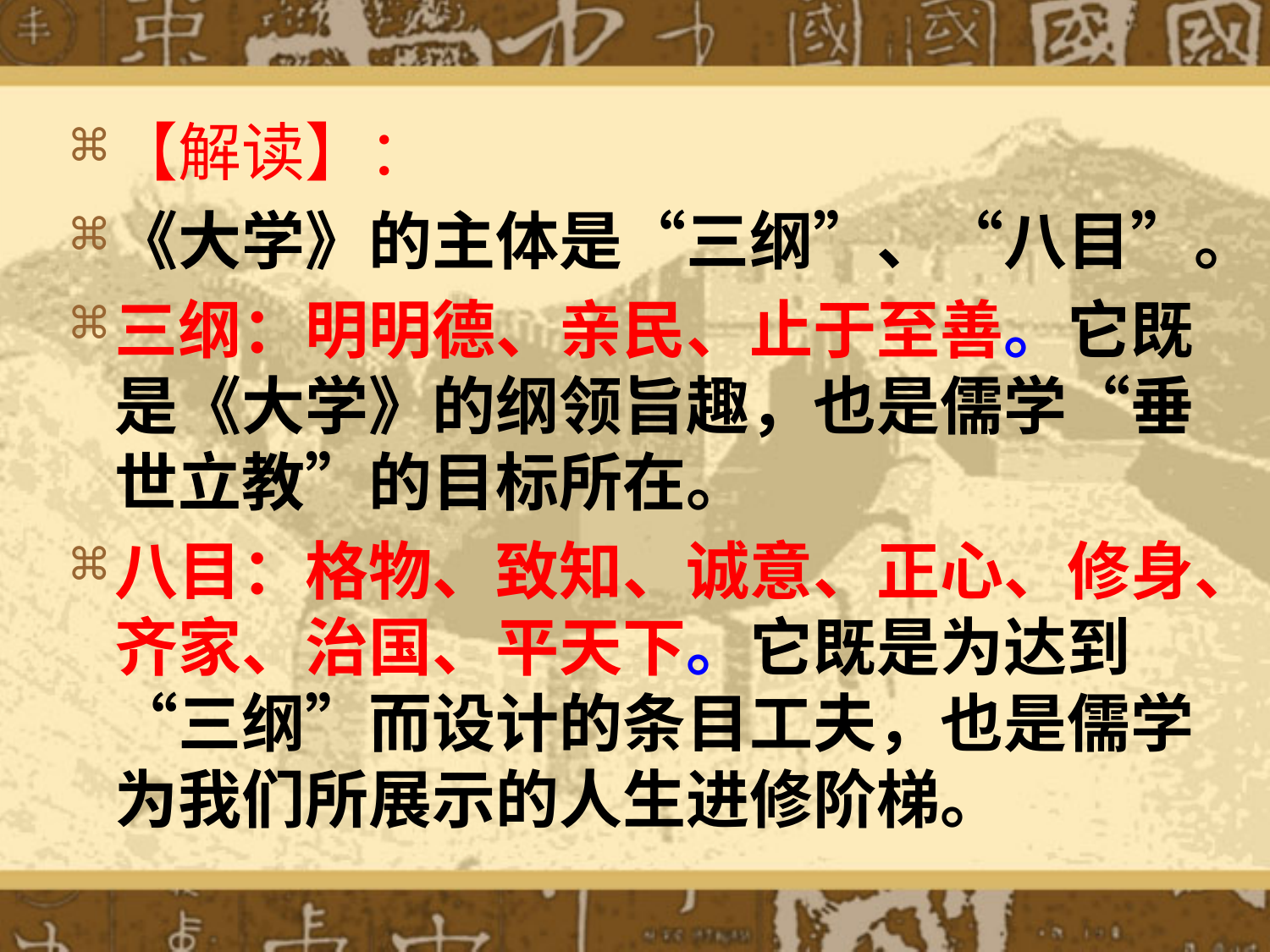

【解读】：
《大学》的主体是“三纲”、“八目”。
三纲：明明德、亲民、止于至善。它既是《大学》的纲领旨趣，也是儒学“垂世立教”的目标所在。
八目：格物、致知、诚意、正心、修身、齐家、治国、平天下。它既是为达到“三纲”而设计的条目工夫，也是儒学为我们所展示的人生进修阶梯。